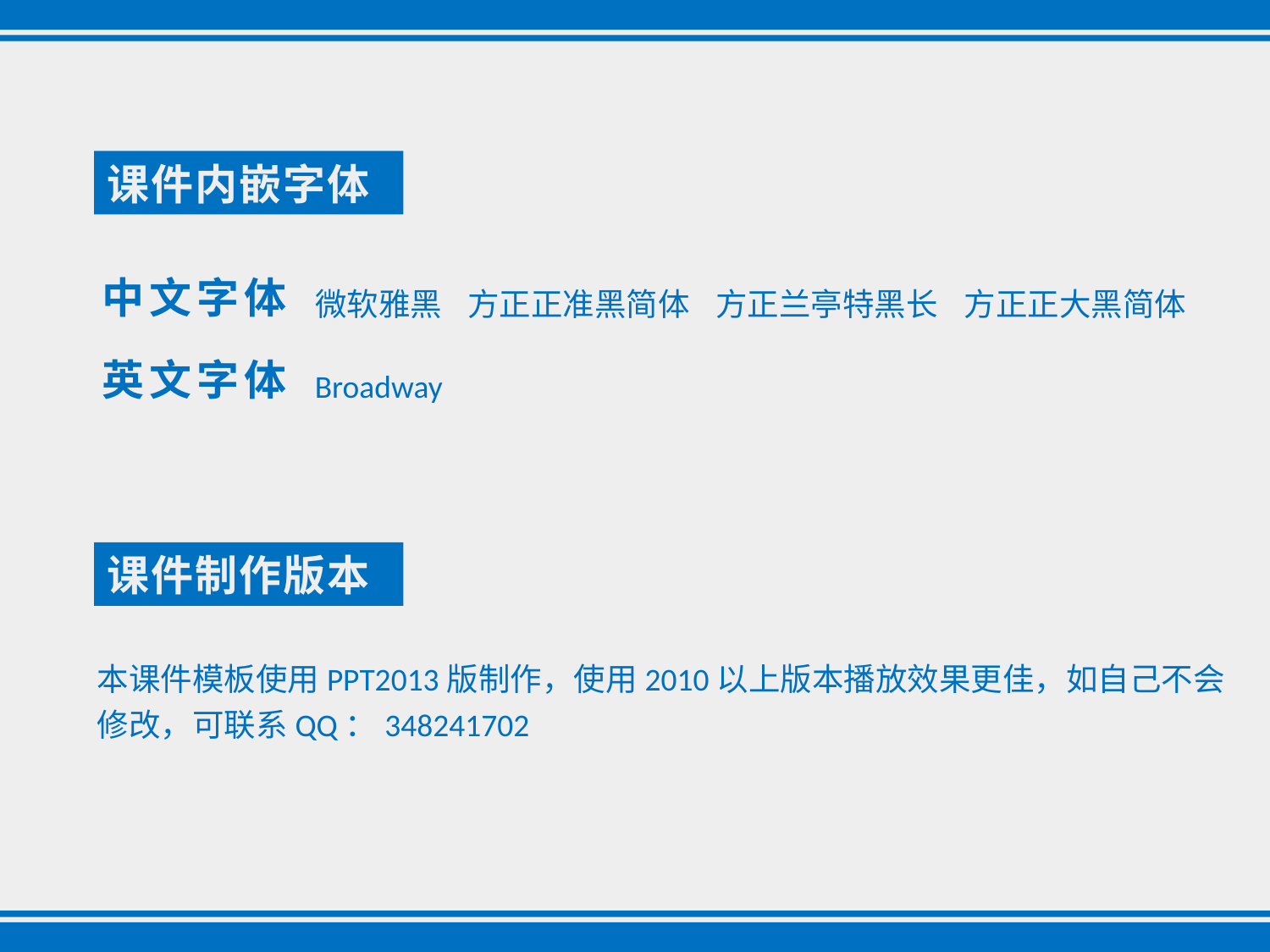

课件内嵌字体
中文字体
微软雅黑
方正正准黑简体
方正兰亭特黑长
方正正大黑简体
英文字体
Broadway
课件制作版本
本课件模板使用PPT2013版制作，使用2010以上版本播放效果更佳，如自己不会
修改，可联系QQ：348241702